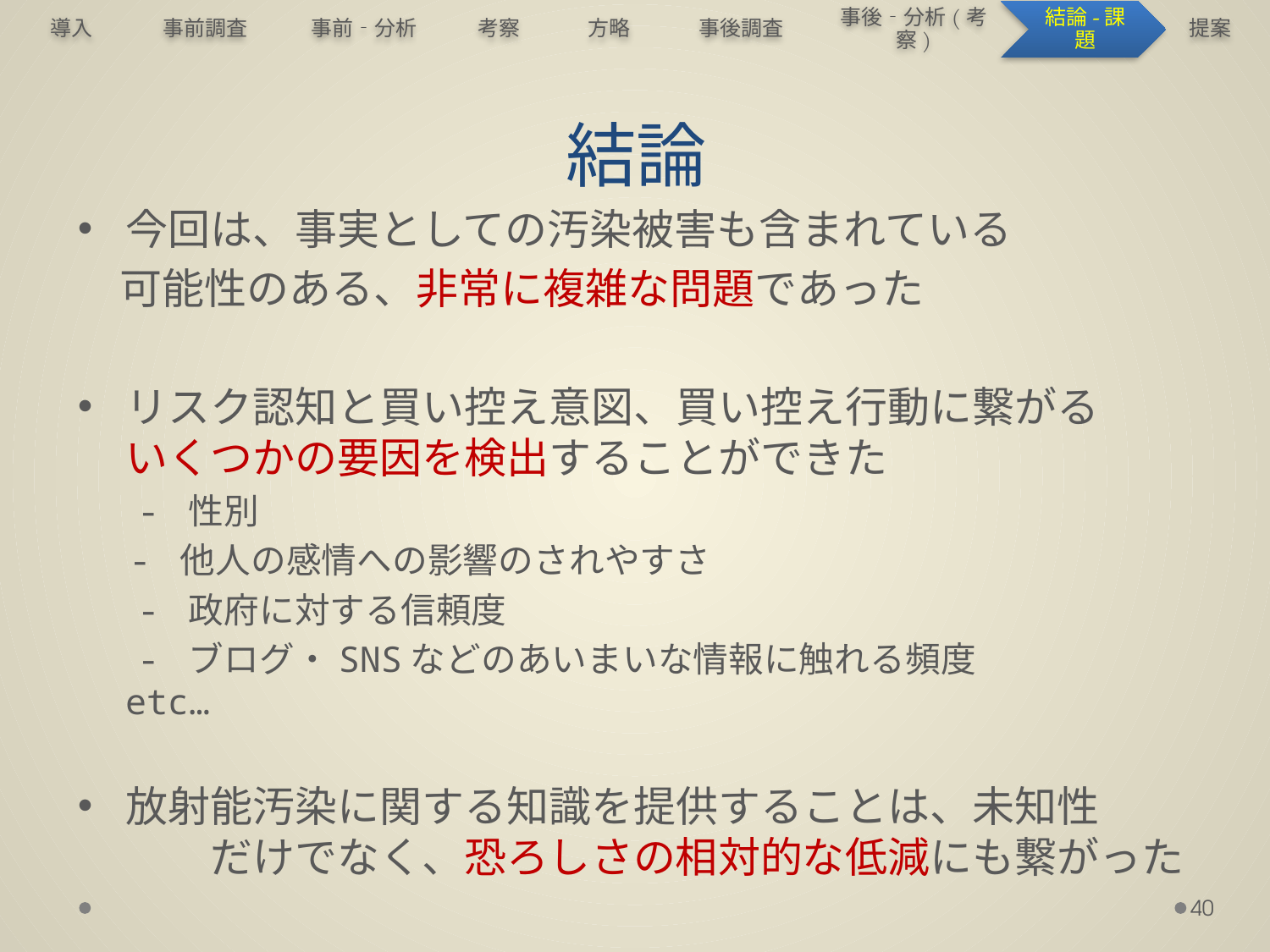

導入
事前調査
事前‐分析
考察
方略
事後調査
事後‐分析(考察)
結論-課題
提案
# 結論
今回は、事実としての汚染被害も含まれている
　可能性のある、非常に複雑な問題であった

リスク認知と買い控え意図、買い控え行動に繋がる　　いくつかの要因を検出することができた
 　- 性別
　 - 他人の感情への影響のされやすさ
 　- 政府に対する信頼度
 　- ブログ・SNSなどのあいまいな情報に触れる頻度　　　　etc…

放射能汚染に関する知識を提供することは、未知性　　　　だけでなく、恐ろしさの相対的な低減にも繋がった

40